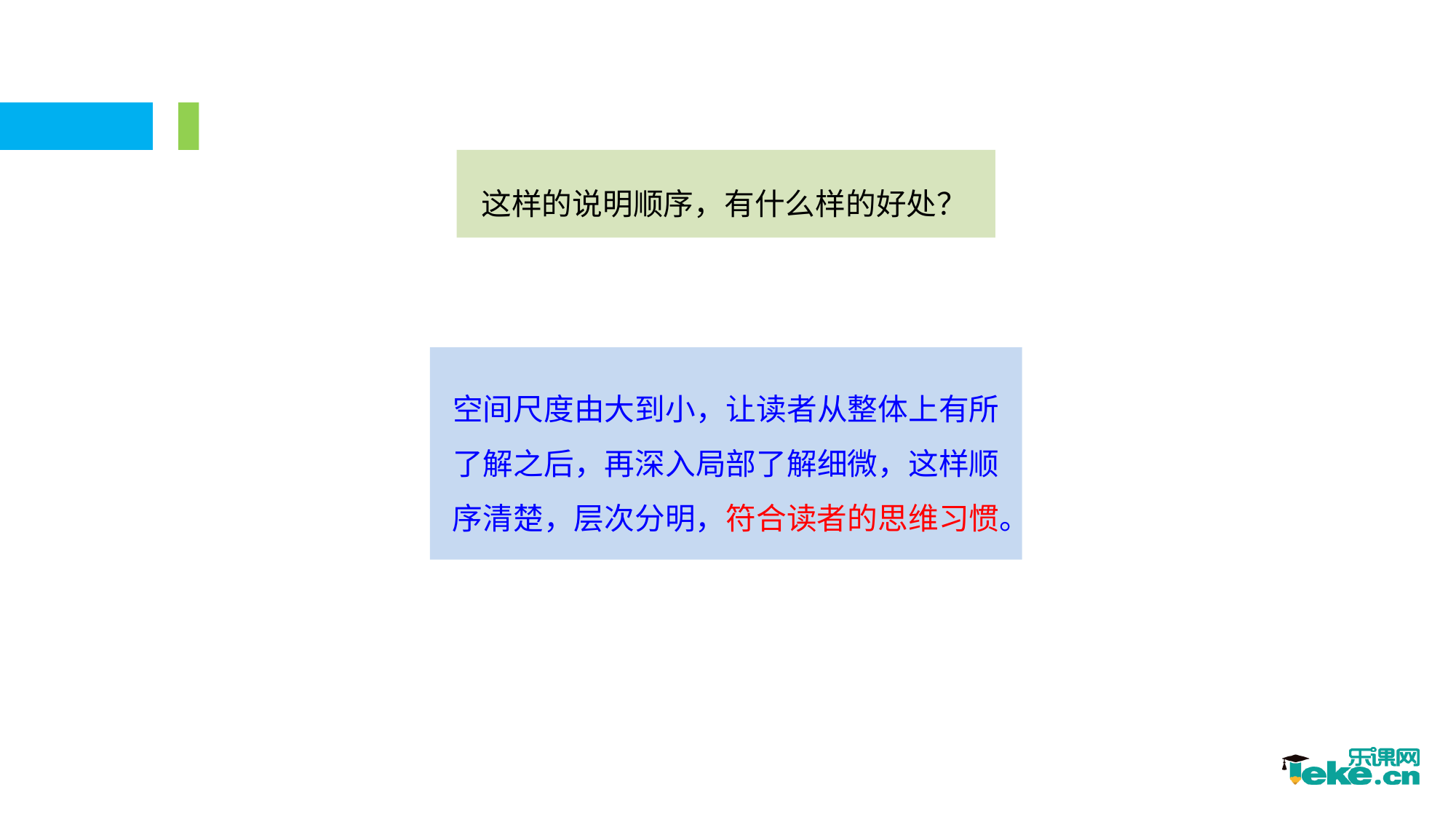

这样的说明顺序，有什么样的好处？

空间尺度由大到小，让读者从整体上有所了解之后，再深入局部了解细微，这样顺序清楚，层次分明，符合读者的思维习惯。